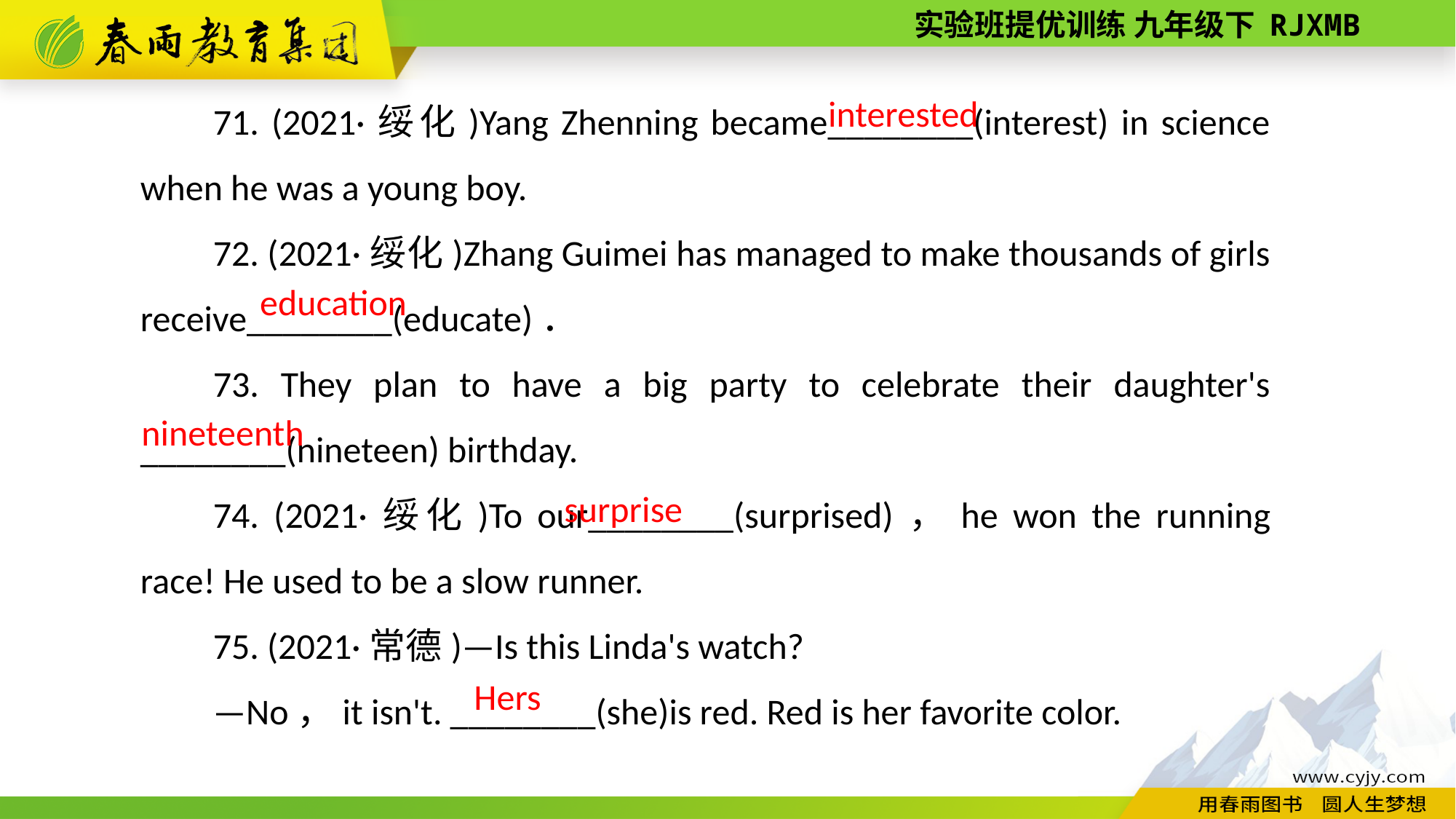

71. (2021·绥化)Yang Zhenning became________(interest) in science when he was a young boy.
72. (2021·绥化)Zhang Guimei has managed to make thousands of girls receive________(educate)．
73. They plan to have a big party to celebrate their daughter's ________(nineteen) birthday.
74. (2021·绥化)To our________(surprised)，he won the running race! He used to be a slow runner.
75. (2021·常德)—Is this Linda's watch?
—No，it isn't. ________(she)is red. Red is her favorite color.
interested
education
nineteenth
surprise
Hers